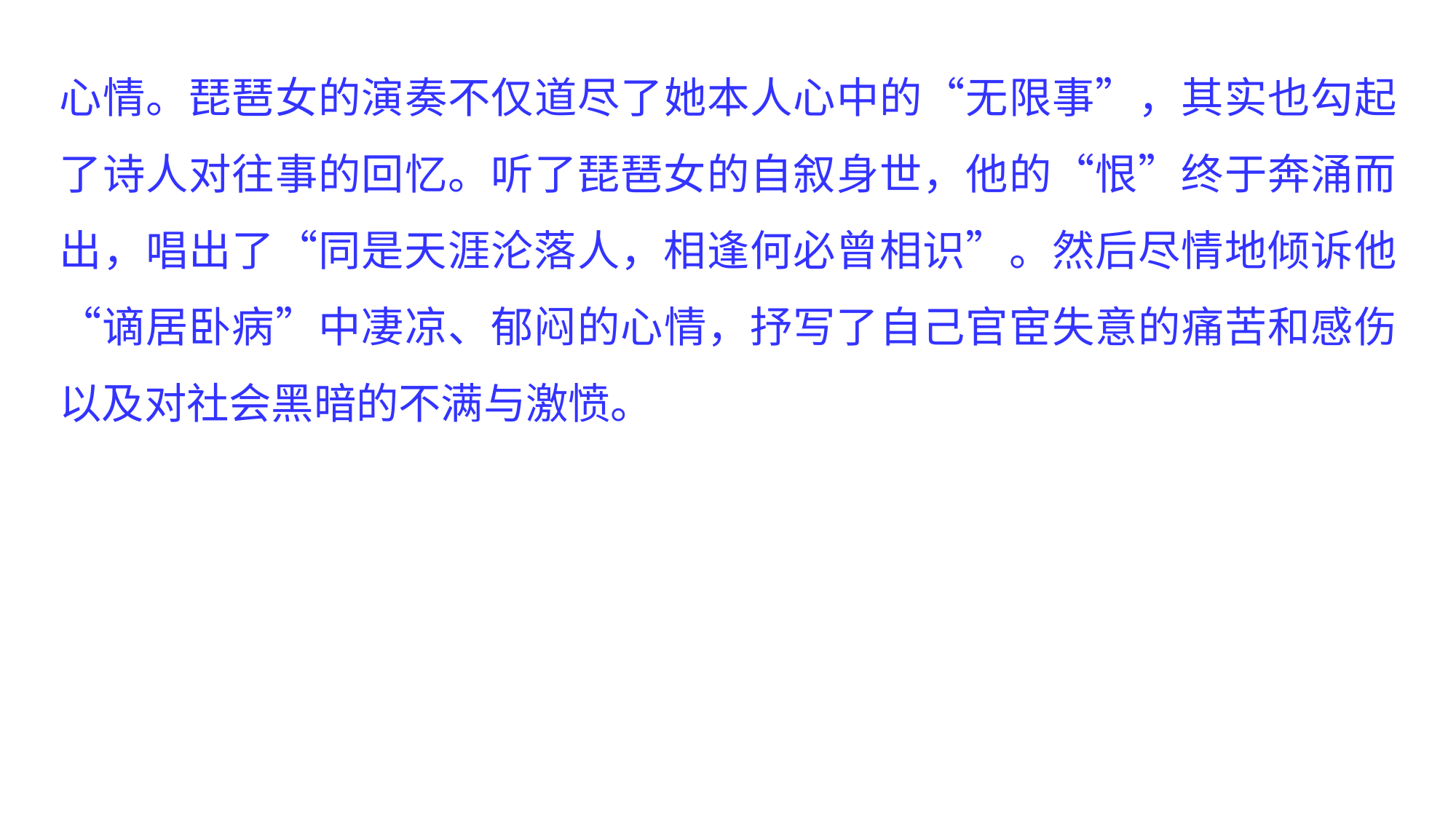

心情。琵琶女的演奏不仅道尽了她本人心中的“无限事”，其实也勾起了诗人对往事的回忆。听了琵琶女的自叙身世，他的“恨”终于奔涌而出，唱出了“同是天涯沦落人，相逢何必曾相识”。然后尽情地倾诉他“谪居卧病”中凄凉、郁闷的心情，抒写了自己官宦失意的痛苦和感伤以及对社会黑暗的不满与激愤。